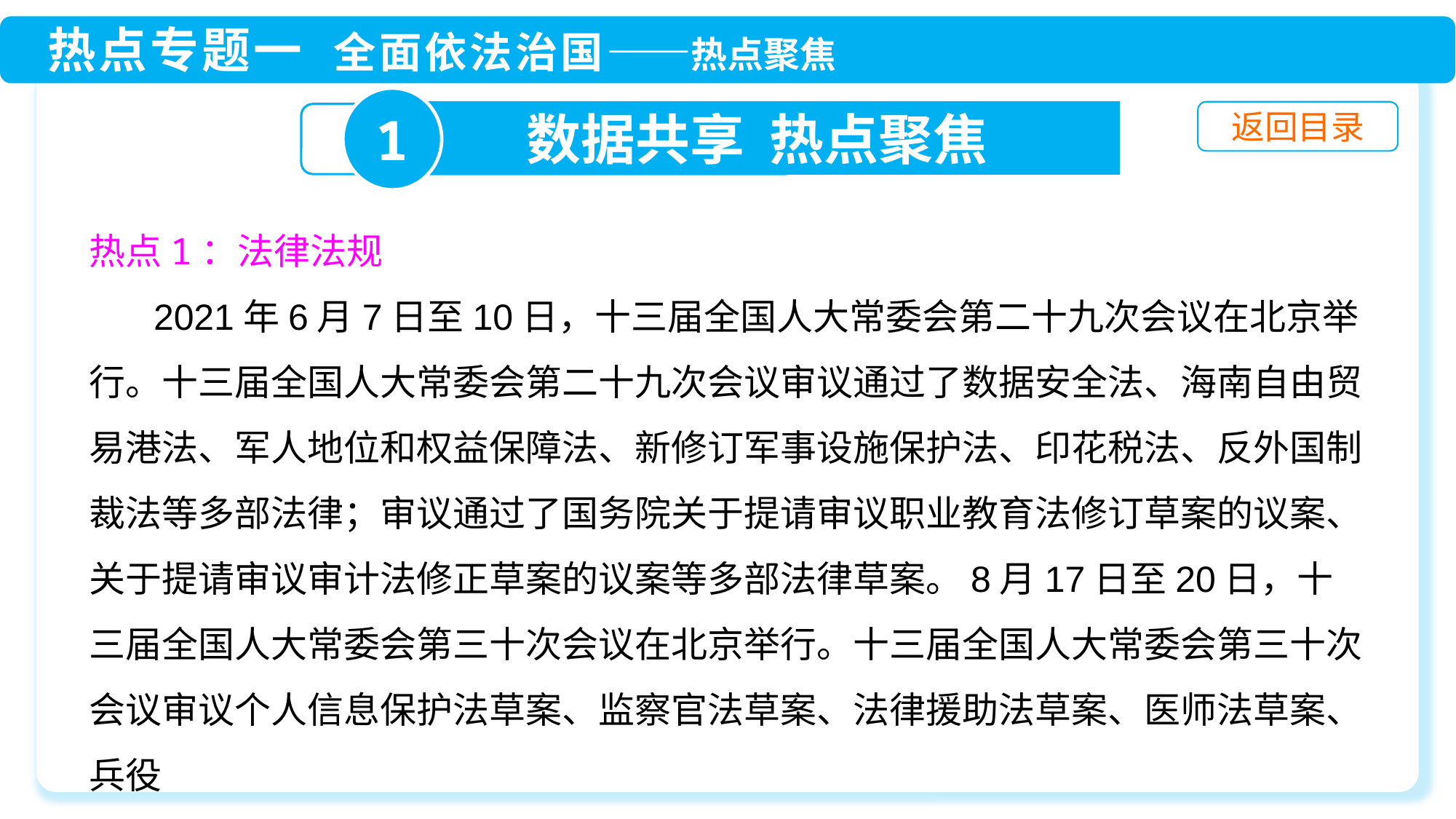

1
数据共享  热点聚焦

热点1：法律法规
 2021年6月7日至10日，十三届全国人大常委会第二十九次会议在北京举行。十三届全国人大常委会第二十九次会议审议通过了数据安全法、海南自由贸易港法、军人地位和权益保障法、新修订军事设施保护法、印花税法、反外国制裁法等多部法律；审议通过了国务院关于提请审议职业教育法修订草案的议案、关于提请审议审计法修正草案的议案等多部法律草案。8月17日至20日，十三届全国人大常委会第三十次会议在北京举行。十三届全国人大常委会第三十次会议审议个人信息保护法草案、监察官法草案、法律援助法草案、医师法草案、兵役